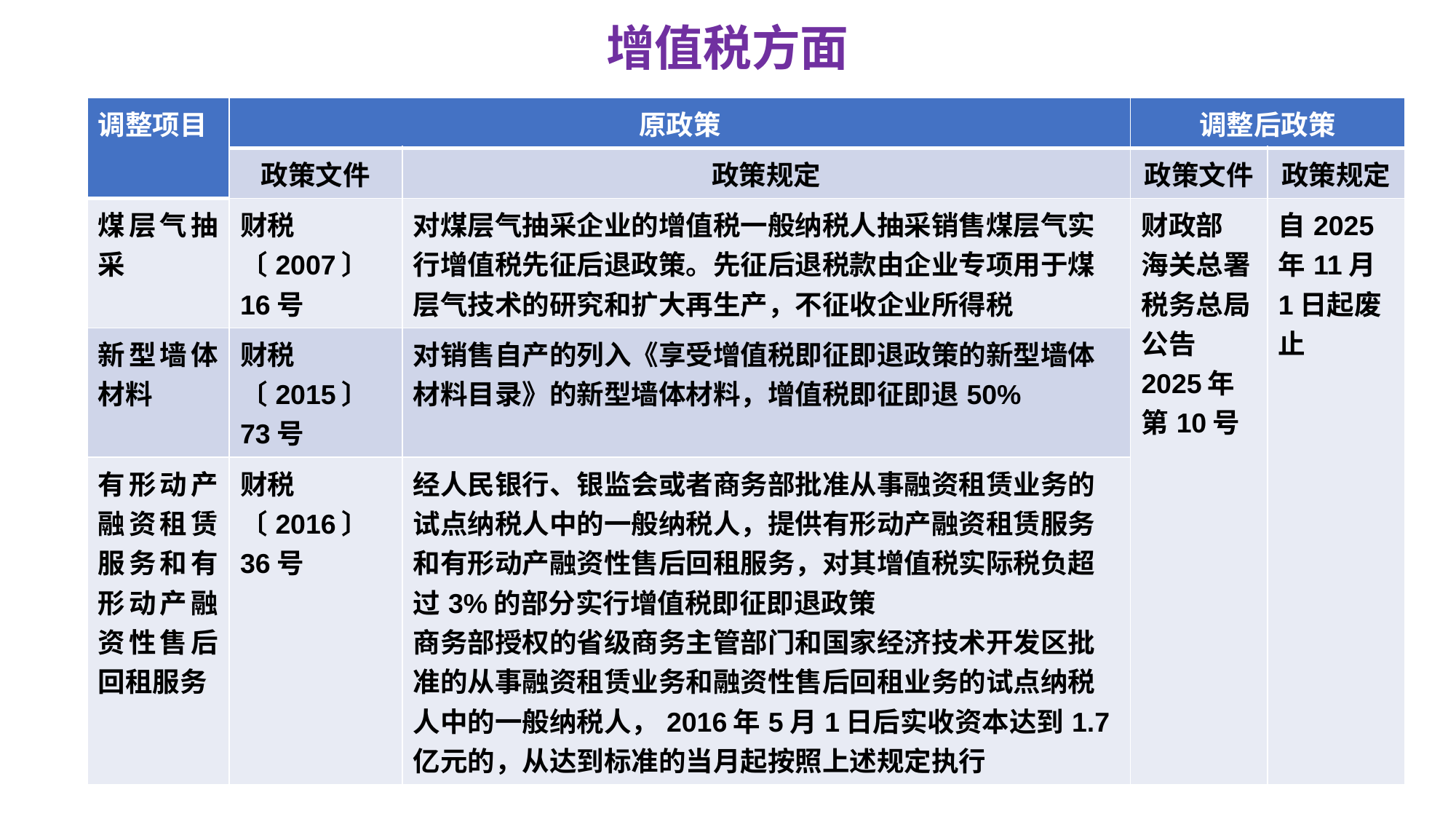

# 增值税方面

| 调整项目 | 原政策 |  | 调整后政策 |  |
| --- | --- | --- | --- | --- |
|  | 政策文件 | 政策规定 | 政策文件 | 政策规定 |
| 煤层气抽采 | 财税〔2007〕16号 | 对煤层气抽采企业的增值税一般纳税人抽采销售煤层气实行增值税先征后退政策。先征后退税款由企业专项用于煤层气技术的研究和扩大再生产，不征收企业所得税 | 财政部 海关总署 税务总局公告2025年第10号 | 自2025年11月1日起废止 |
| 新型墙体材料 | 财税〔2015〕73号 | 对销售自产的列入《享受增值税即征即退政策的新型墙体材料目录》的新型墙体材料，增值税即征即退50% |  |  |
| 有形动产融资租赁服务和有形动产融资性售后回租服务 | 财税〔2016〕36号 | 经人民银行、银监会或者商务部批准从事融资租赁业务的试点纳税人中的一般纳税人，提供有形动产融资租赁服务和有形动产融资性售后回租服务，对其增值税实际税负超过3%的部分实行增值税即征即退政策 商务部授权的省级商务主管部门和国家经济技术开发区批准的从事融资租赁业务和融资性售后回租业务的试点纳税人中的一般纳税人，2016年5月1日后实收资本达到1.7亿元的，从达到标准的当月起按照上述规定执行 |  |  |